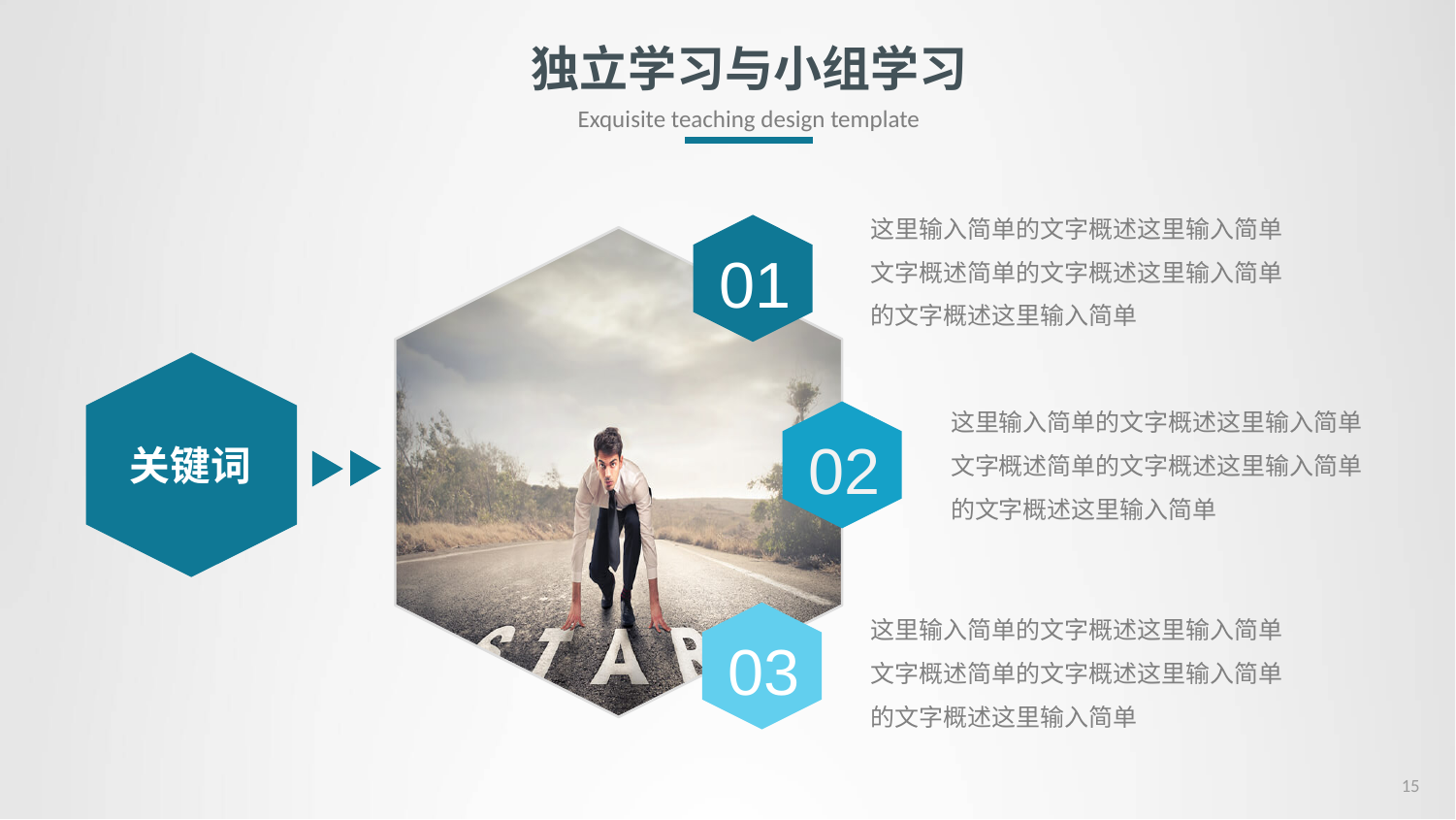

独立学习与小组学习
Exquisite teaching design template
这里输入简单的文字概述这里输入简单文字概述简单的文字概述这里输入简单的文字概述这里输入简单

01

关键词
这里输入简单的文字概述这里输入简单文字概述简单的文字概述这里输入简单的文字概述这里输入简单

02

这里输入简单的文字概述这里输入简单文字概述简单的文字概述这里输入简单的文字概述这里输入简单

03
15